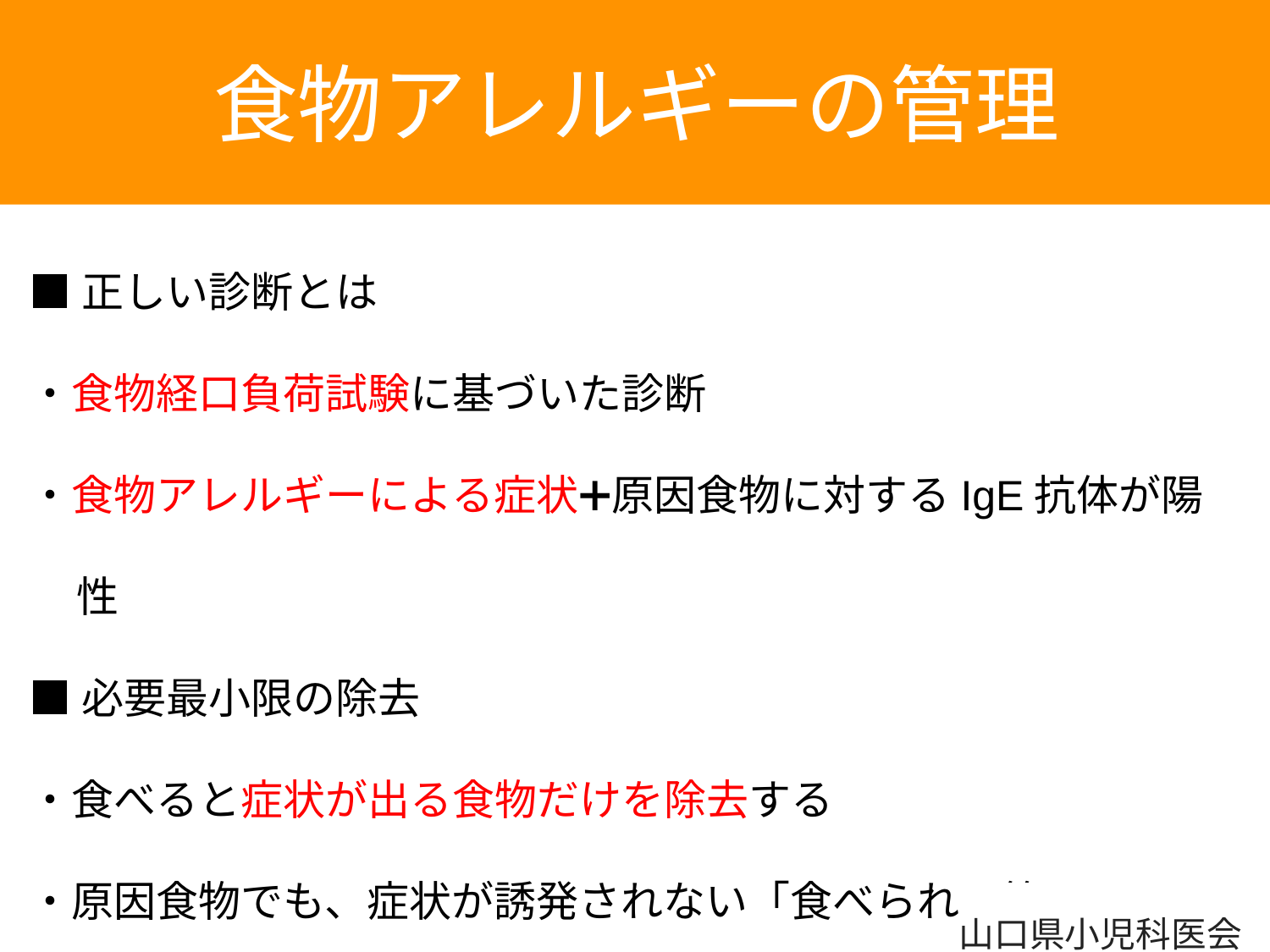

食物アレルギーの管理
■正しい診断とは
・食物経口負荷試験に基づいた診断
・食物アレルギーによる症状➕原因食物に対するIgE抗体が陽性
■必要最小限の除去
・食べると症状が出る食物だけを除去する
・原因食物でも、症状が誘発されない「食べられる範囲」までは食べることができる

山口県小児科医会